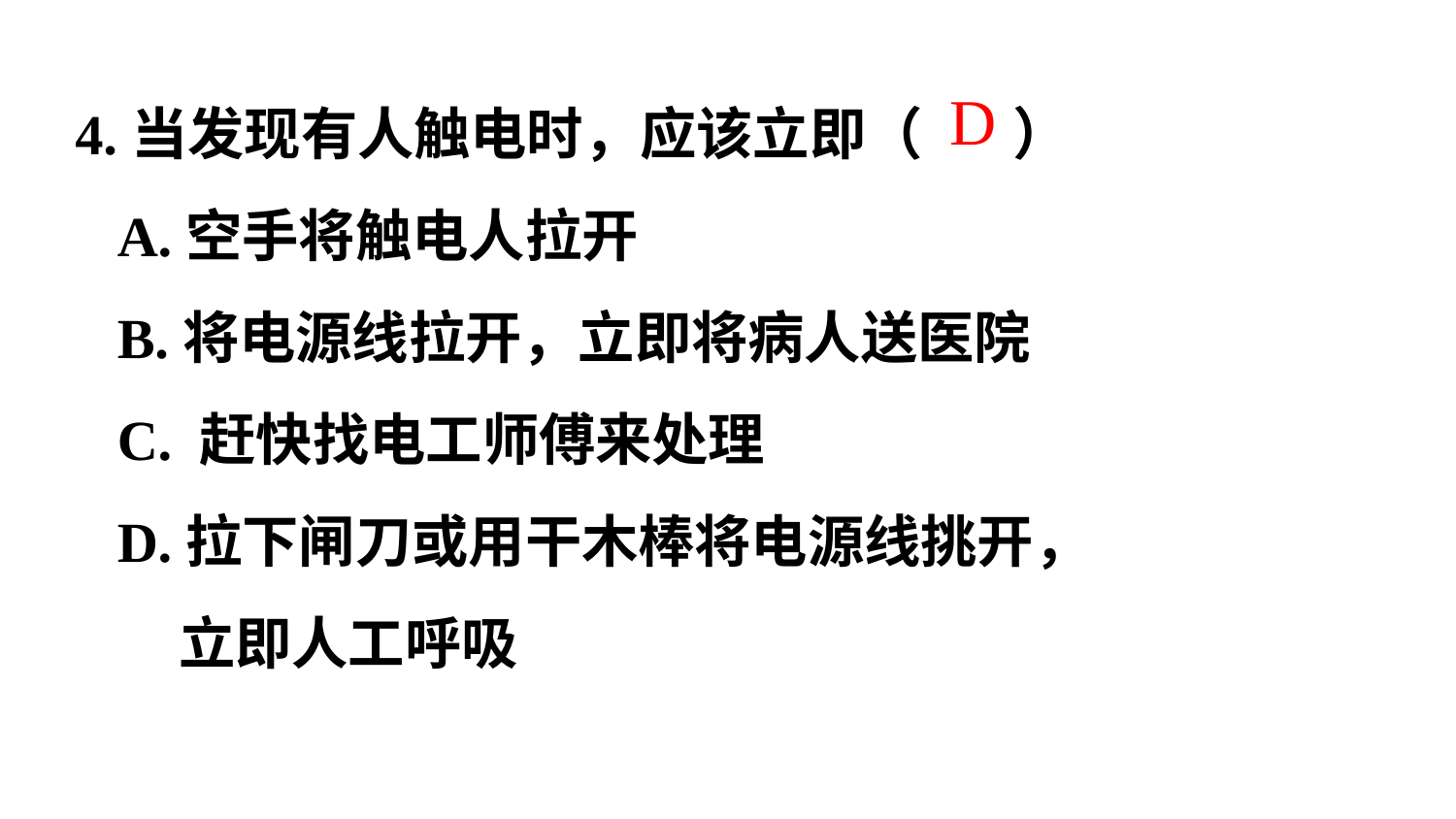

4.当发现有人触电时，应该立即（       ）
   A.空手将触电人拉开
   B.将电源线拉开，立即将病人送医院
   C. 赶快找电工师傅来处理
   D.拉下闸刀或用干木棒将电源线挑开，
       立即人工呼吸
D